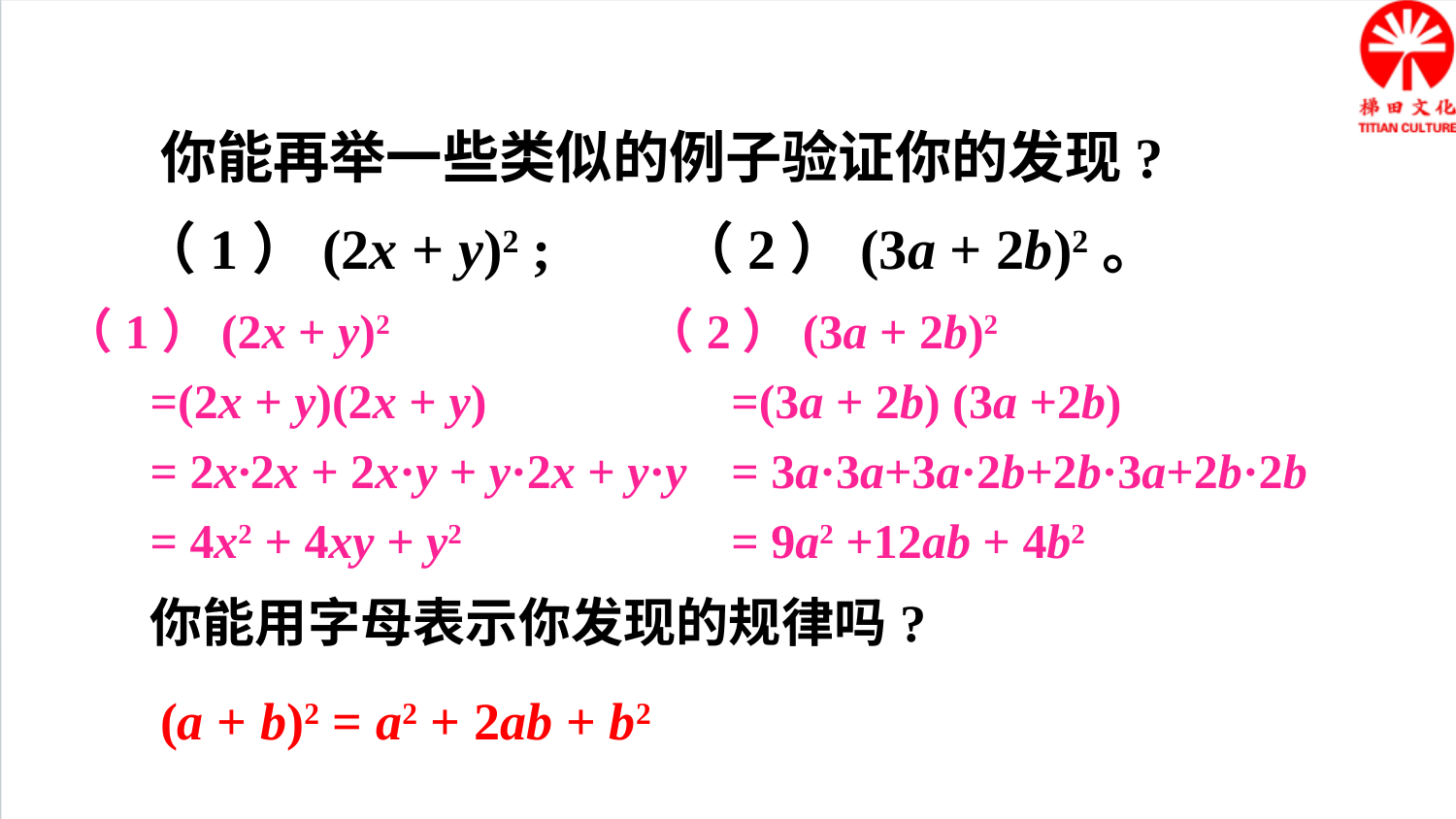

你能再举一些类似的例子验证你的发现?
（1）(2x + y)2 ;        （2）(3a + 2b)2。
（1）(2x + y)2
       =(2x + y)(2x + y)
       = 2x·2x + 2x·y + y·2x + y·y
       = 4x2 + 4xy + y2
（2）(3a + 2b)2
       =(3a + 2b) (3a +2b)
       = 3a·3a+3a·2b+2b·3a+2b·2b
       = 9a2 +12ab + 4b2
你能用字母表示你发现的规律吗?
(a + b)2 = a2 + 2ab + b2